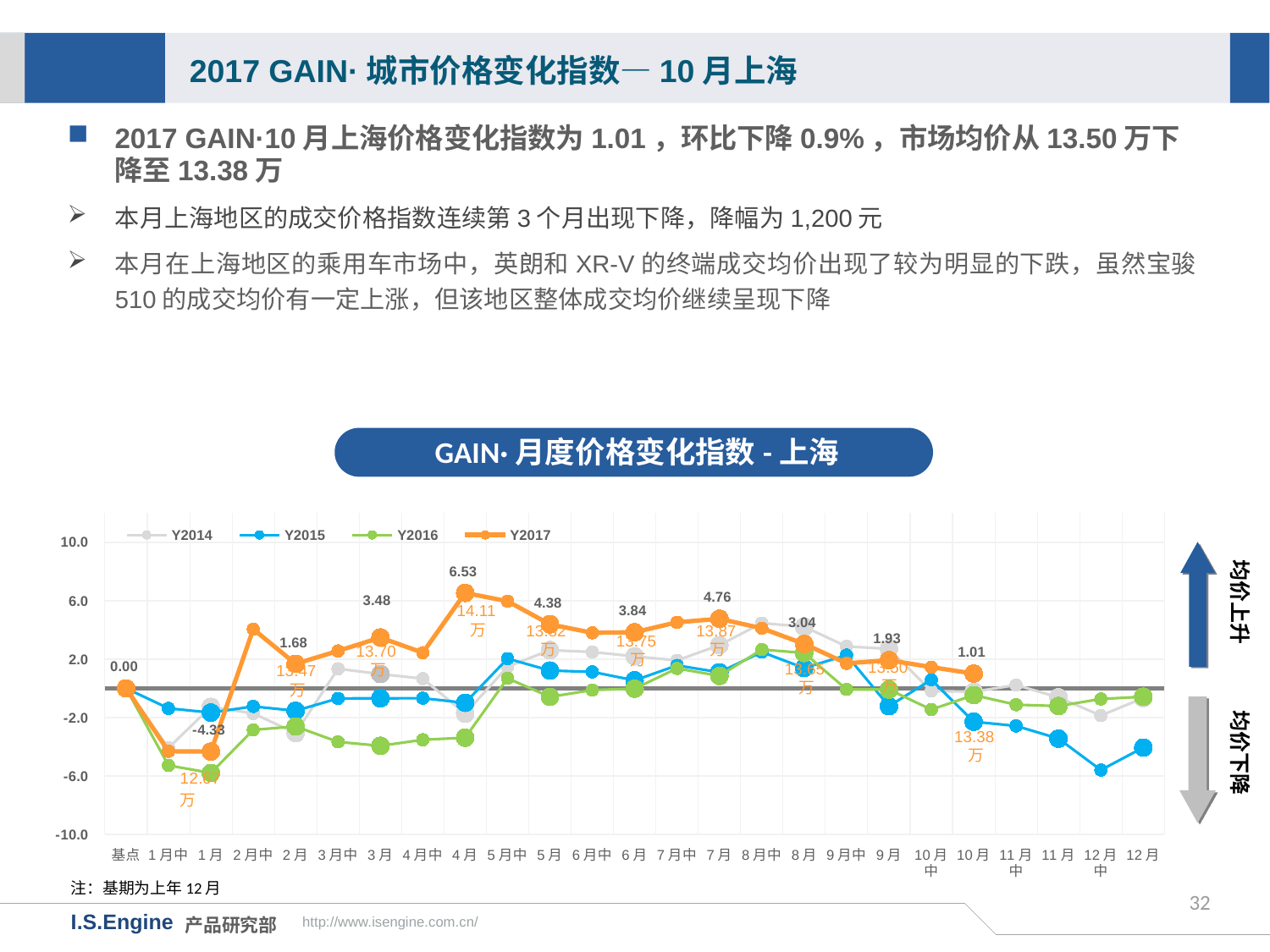

2017 GAIN·城市价格变化指数—10月上海
2017 GAIN·10月上海价格变化指数为1.01，环比下降0.9%，市场均价从13.50万下降至13.38万
本月上海地区的成交价格指数连续第3个月出现下降，降幅为1,200元
本月在上海地区的乘用车市场中，英朗和XR-V的终端成交均价出现了较为明显的下跌，虽然宝骏510的成交均价有一定上涨，但该地区整体成交均价继续呈现下降

GAIN·月度价格变化指数-上海

[unsupported chart]

均价上升

14.11万
13.82万
13.87万
13.75万
13.70万
13.50万
13.65万
13.47万
均价下降

13.38万
注：基期为上年12月
32